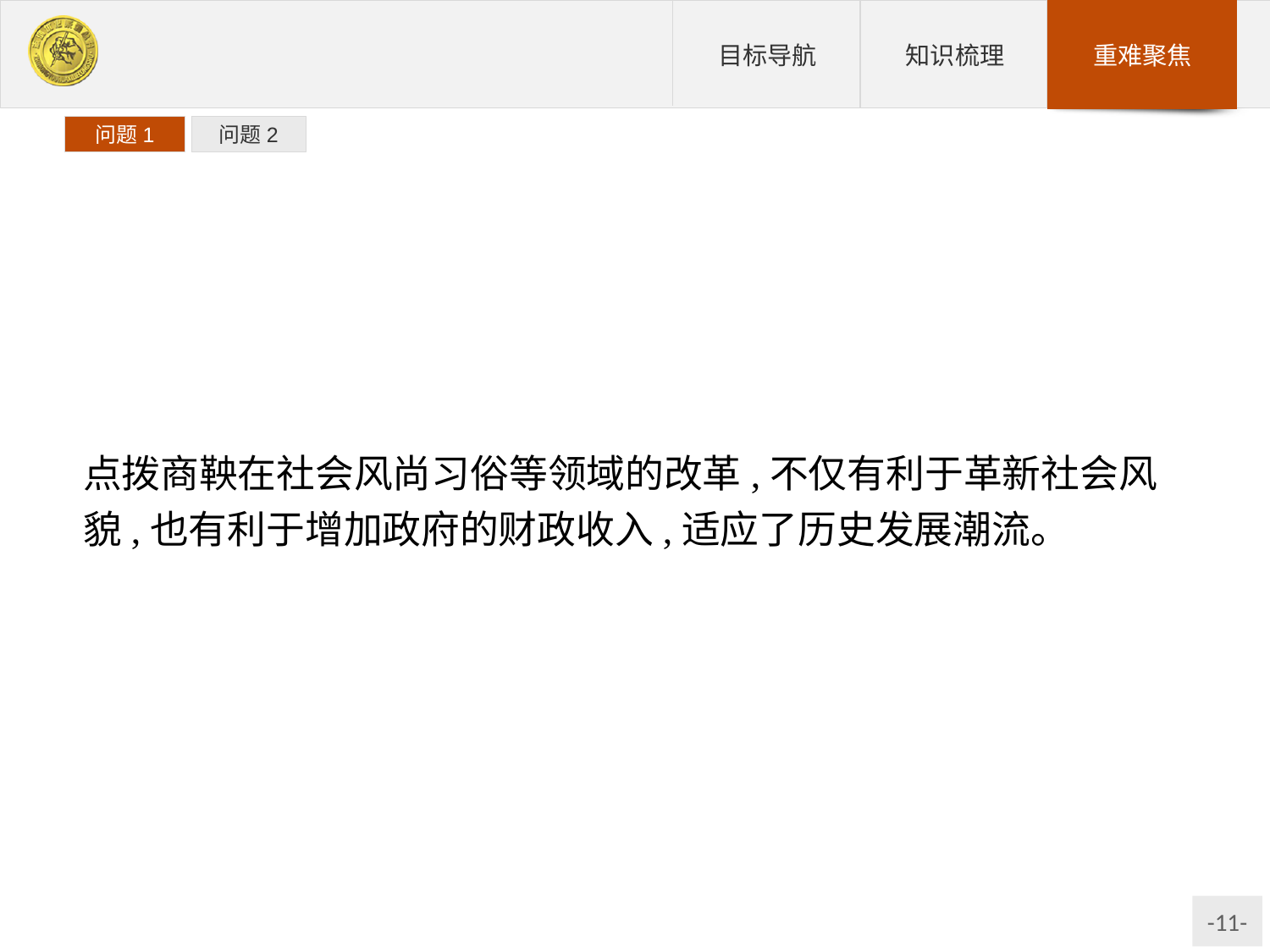

问题1
问题2
点拨商鞅在社会风尚习俗等领域的改革,不仅有利于革新社会风貌,也有利于增加政府的财政收入,适应了历史发展潮流。